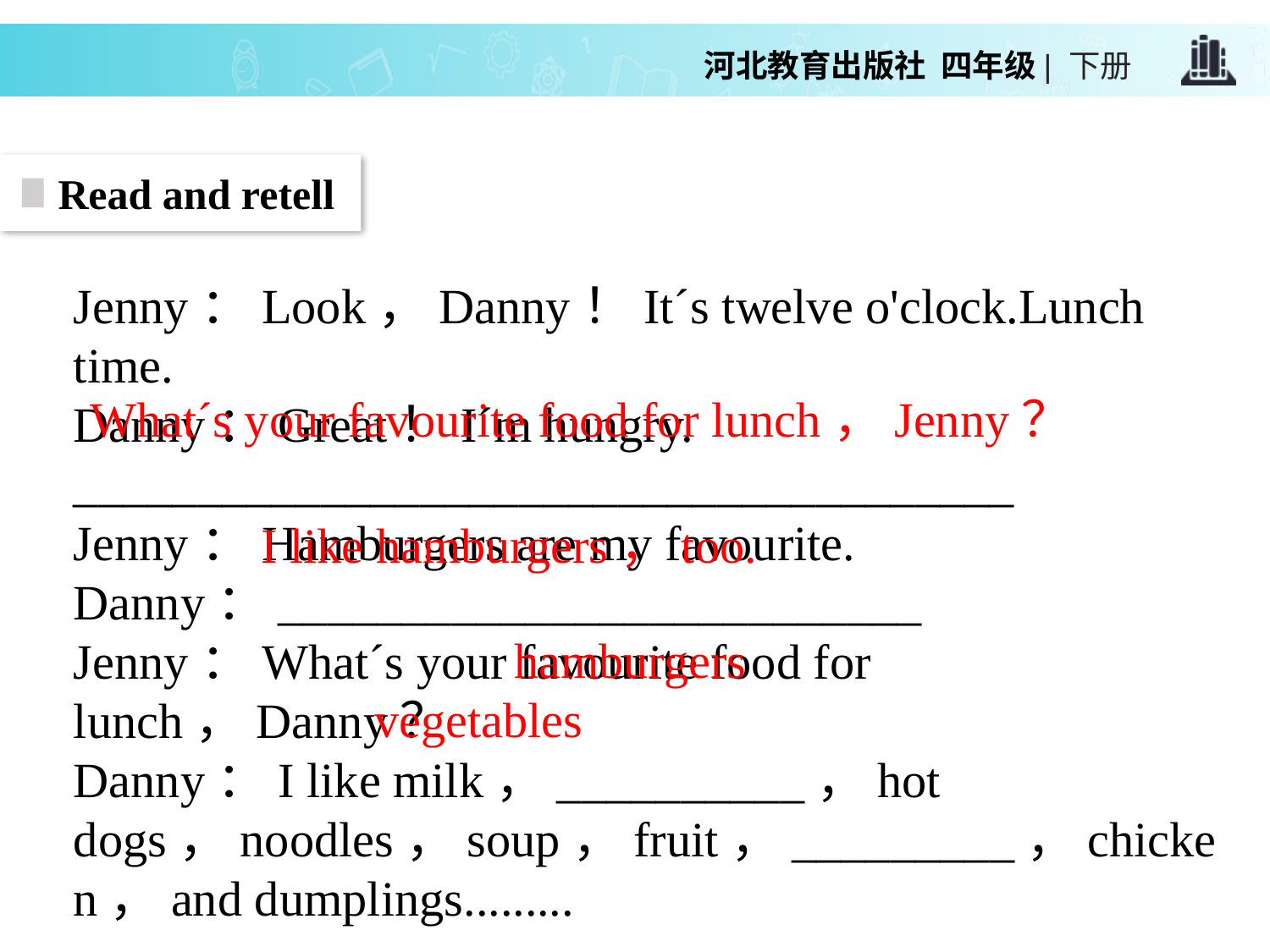

Read and retell

Jenny：Look，Danny！It´s twelve o'clock.Lunch time.
Danny：Great！I´m hungry.
______________________________________
Jenny：Hamburgers are my favourite.
Danny：__________________________
Jenny：What´s your favourite food for lunch，Danny？
Danny：I like milk，__________，hot dogs，noodles，soup，fruit，_________，chicken，and dumplings.........
PPT模板：www.1ppt.com/moban/                  PPT素材：www.1ppt.com/sucai/
PPT背景：www.1ppt.com/beijing/                   PPT图表：www.1ppt.com/tubiao/
PPT下载：www.1ppt.com/xiazai/                     PPT教程： www.1ppt.com/powerpoint/
资料下载：www.1ppt.com/ziliao/                   范文下载：www.1ppt.com/fanwen/
试卷下载：www.1ppt.com/shiti/                     教案下载：www.1ppt.com/jiaoan/
PPT论坛：www.1ppt.cn                                     PPT课件：www.1ppt.com/kejian/
语文课件：www.1ppt.com/kejian/yuwen/    数学课件：www.1ppt.com/kejian/shuxue/
英语课件：www.1ppt.com/kejian/yingyu/    美术课件：www.1ppt.com/kejian/meishu/
科学课件：www.1ppt.com/kejian/kexue/     物理课件：www.1ppt.com/kejian/wuli/
化学课件：www.1ppt.com/kejian/huaxue/  生物课件：www.1ppt.com/kejian/shengwu/
地理课件：www.1ppt.com/kejian/dili/          历史课件：www.1ppt.com/kejian/lishi/
What´s your favourite food for lunch，Jenny？
I like hamburgers，too.
hamburgers
vegetables